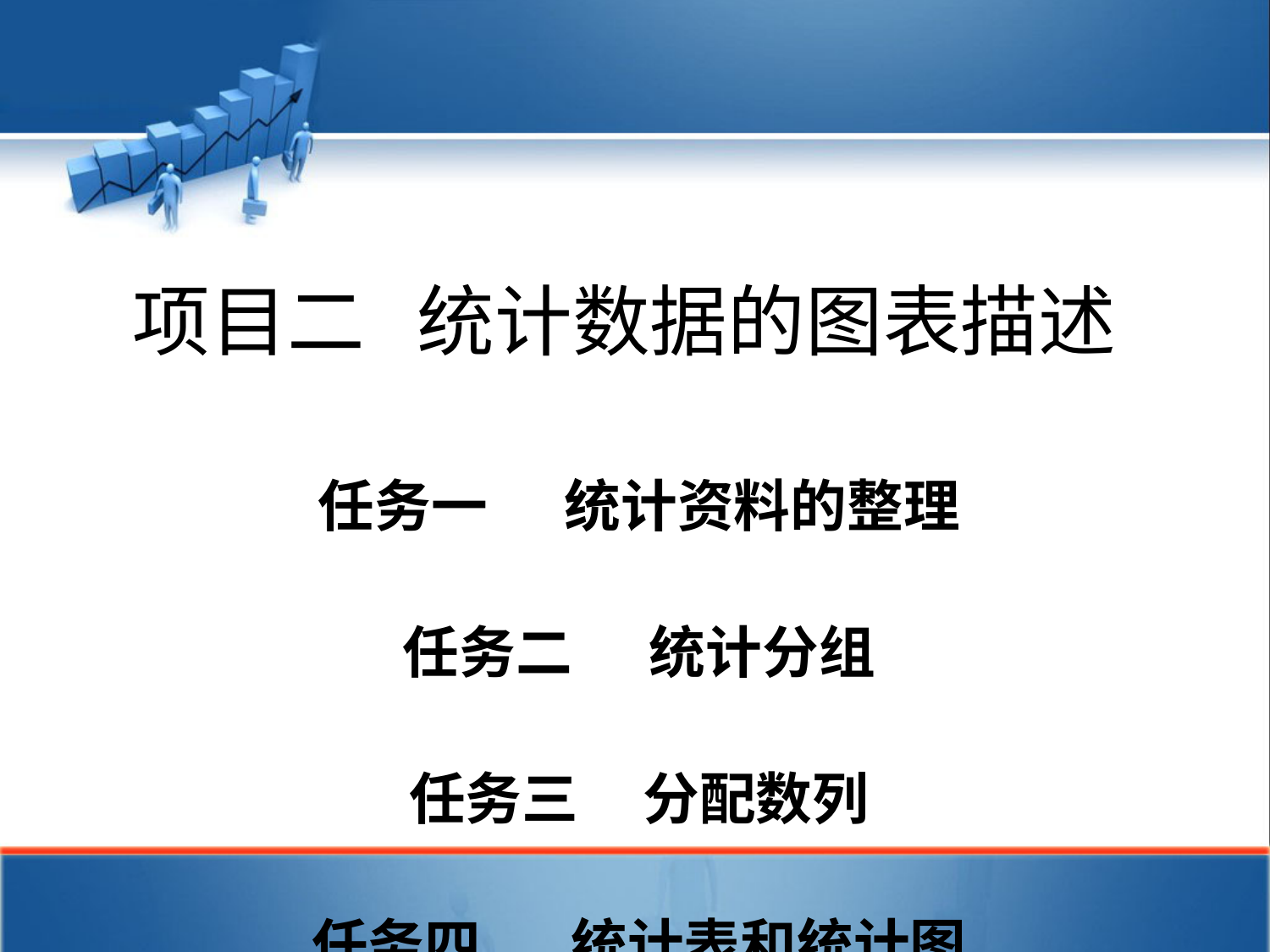

# 项目二   统计数据的图表描述
任务一      统计资料的整理
任务二      统计分组
任务三     分配数列
任务四       统计表和统计图